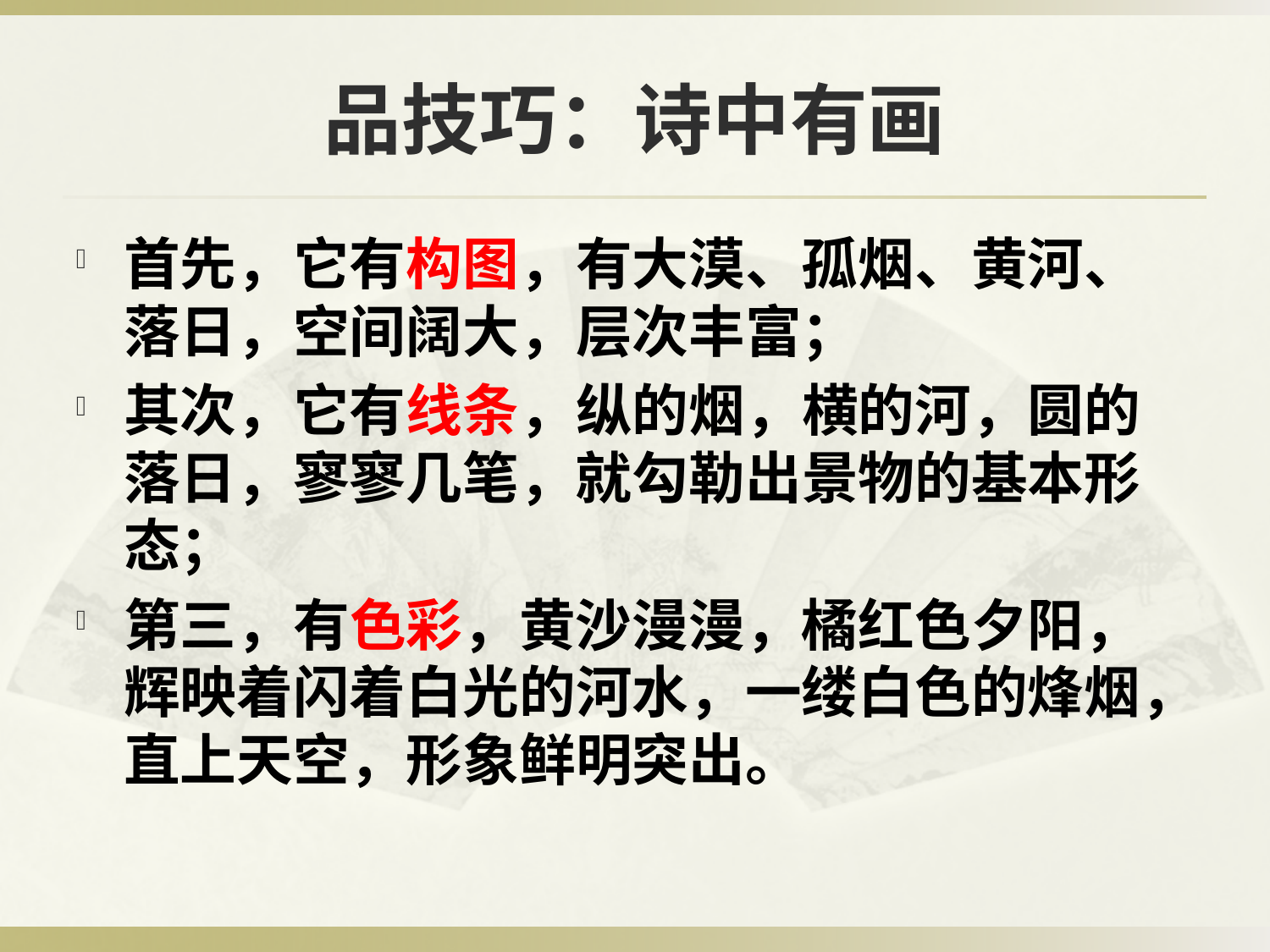

# 品技巧：诗中有画
首先，它有构图，有大漠、孤烟、黄河、落日，空间阔大，层次丰富；
其次，它有线条，纵的烟，横的河，圆的落日，寥寥几笔，就勾勒出景物的基本形态；
第三，有色彩，黄沙漫漫，橘红色夕阳，辉映着闪着白光的河水，一缕白色的烽烟，直上天空，形象鲜明突出。